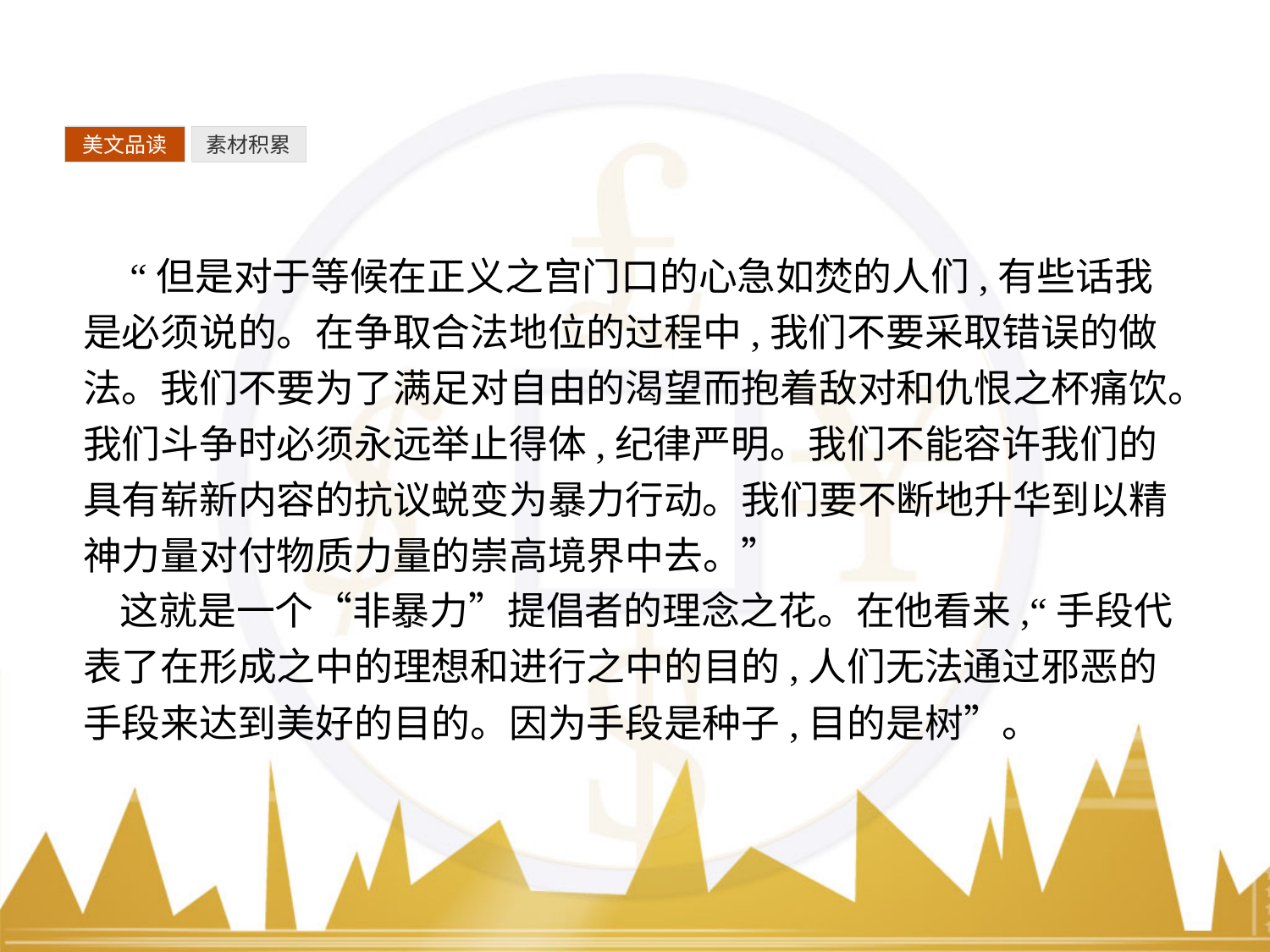

美文品读
素材积累
 “但是对于等候在正义之宫门口的心急如焚的人们,有些话我是必须说的。在争取合法地位的过程中,我们不要采取错误的做法。我们不要为了满足对自由的渴望而抱着敌对和仇恨之杯痛饮。我们斗争时必须永远举止得体,纪律严明。我们不能容许我们的具有崭新内容的抗议蜕变为暴力行动。我们要不断地升华到以精神力量对付物质力量的崇高境界中去。”
这就是一个“非暴力”提倡者的理念之花。在他看来,“手段代表了在形成之中的理想和进行之中的目的,人们无法通过邪恶的手段来达到美好的目的。因为手段是种子,目的是树”。